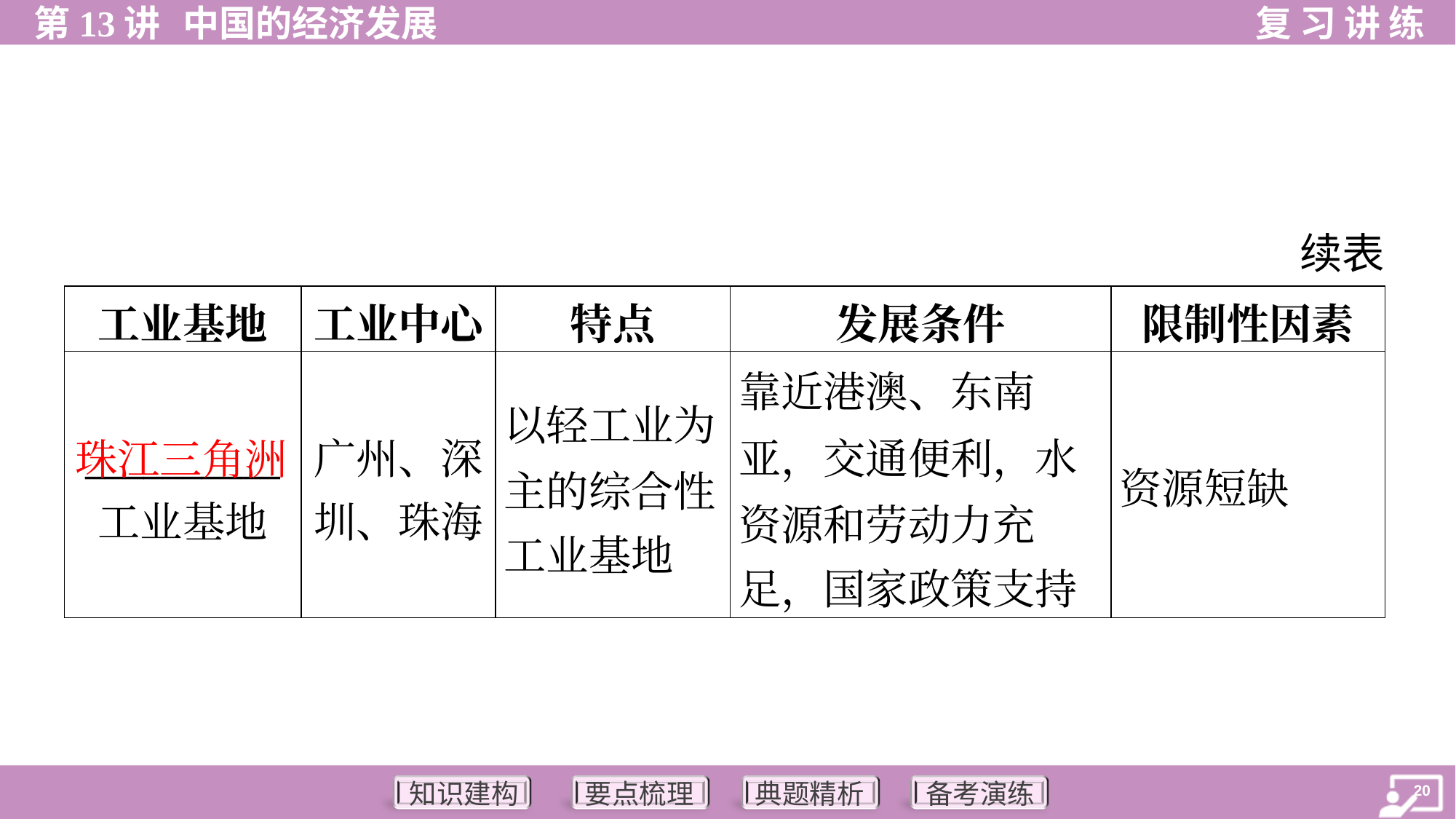

续表
| 工业基地 | 工业中心 | 特点 | 发展条件 | 限制性因素 |
| --- | --- | --- | --- | --- |
| \_\_\_\_\_\_\_\_\_\_ 工业基地 | 广州、深 圳、珠海 | 以轻工业为 主的综合性 工业基地 | 靠近港澳、东南 亚，交通便利，水 资源和劳动力充 足，国家政策支持 | 资源短缺 |
珠江三角洲